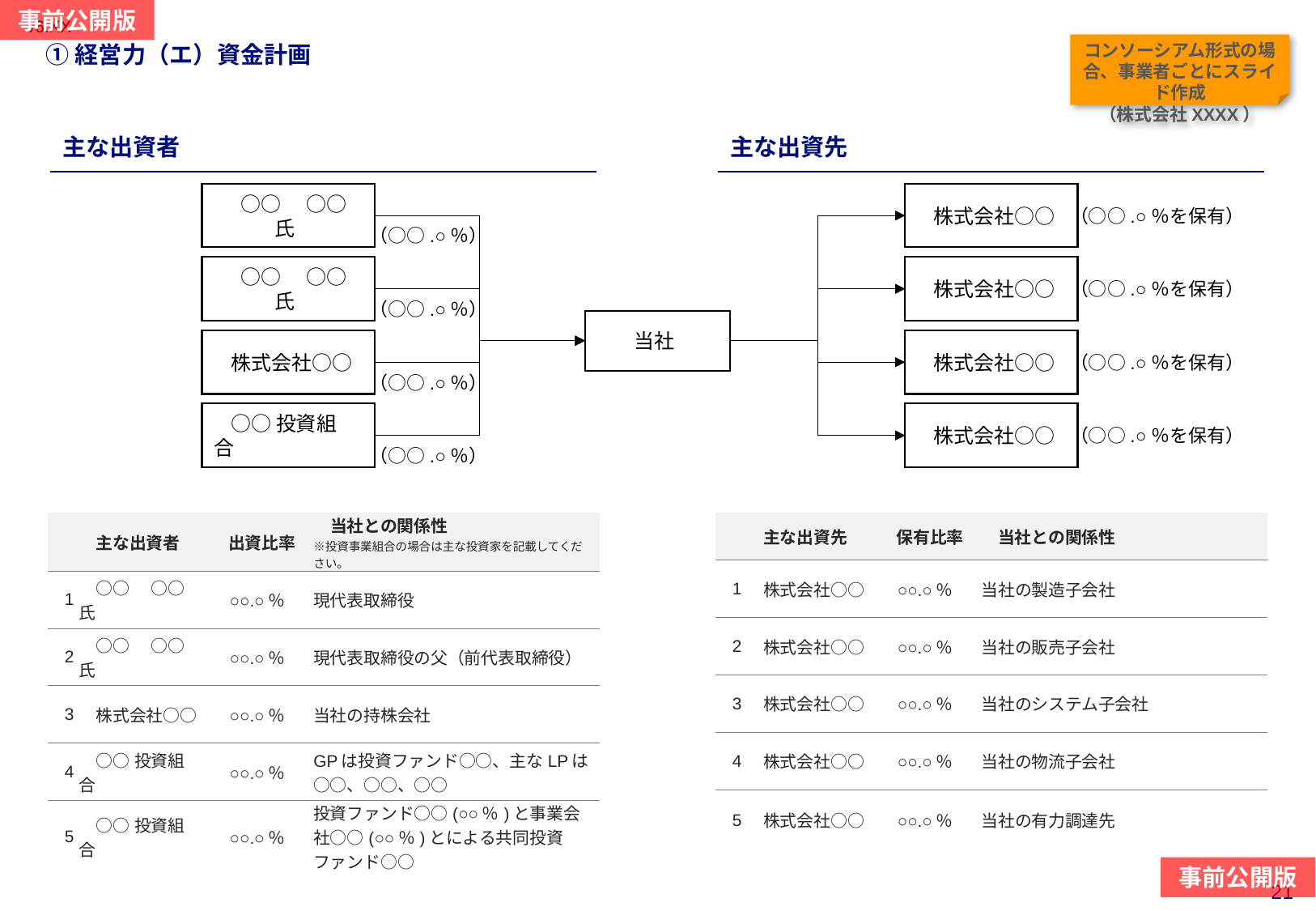

当スライドは作成必須
#
①経営力（エ）資金計画
コンソーシアム形式の場合、事業者ごとにスライド作成
（株式会社XXXX）
主な出資者
主な出資先
○○　○○氏
（○○.○％）
○○　○○氏
（○○.○％）
株式会社○○
（○○.○％）
○○投資組合
（○○.○％）
株式会社○○
（○○.○％を保有）
株式会社○○
（○○.○％を保有）
当社
株式会社○○
（○○.○％を保有）
株式会社○○
（○○.○％を保有）
|  | 主な出資者 | 出資比率 | 当社との関係性 ※投資事業組合の場合は主な投資家を記載してください。 |
| --- | --- | --- | --- |
| 1 | ○○　○○氏 | ○○.○％ | 現代表取締役 |
| 2 | ○○　○○氏 | ○○.○％ | 現代表取締役の父（前代表取締役） |
| 3 | 株式会社○○ | ○○.○％ | 当社の持株会社 |
| 4 | ○○投資組合 | ○○.○％ | GPは投資ファンド○○、主なLPは○○、○○、○○ |
| 5 | ○○投資組合 | ○○.○％ | 投資ファンド○○(○○％)と事業会社○○(○○％)とによる共同投資ファンド○○ |
|  | 主な出資先 | 保有比率 | 当社との関係性 |
| --- | --- | --- | --- |
| 1 | 株式会社○○ | ○○.○％ | 当社の製造子会社 |
| 2 | 株式会社○○ | ○○.○％ | 当社の販売子会社 |
| 3 | 株式会社○○ | ○○.○％ | 当社のシステム子会社 |
| 4 | 株式会社○○ | ○○.○％ | 当社の物流子会社 |
| 5 | 株式会社○○ | ○○.○％ | 当社の有力調達先 |